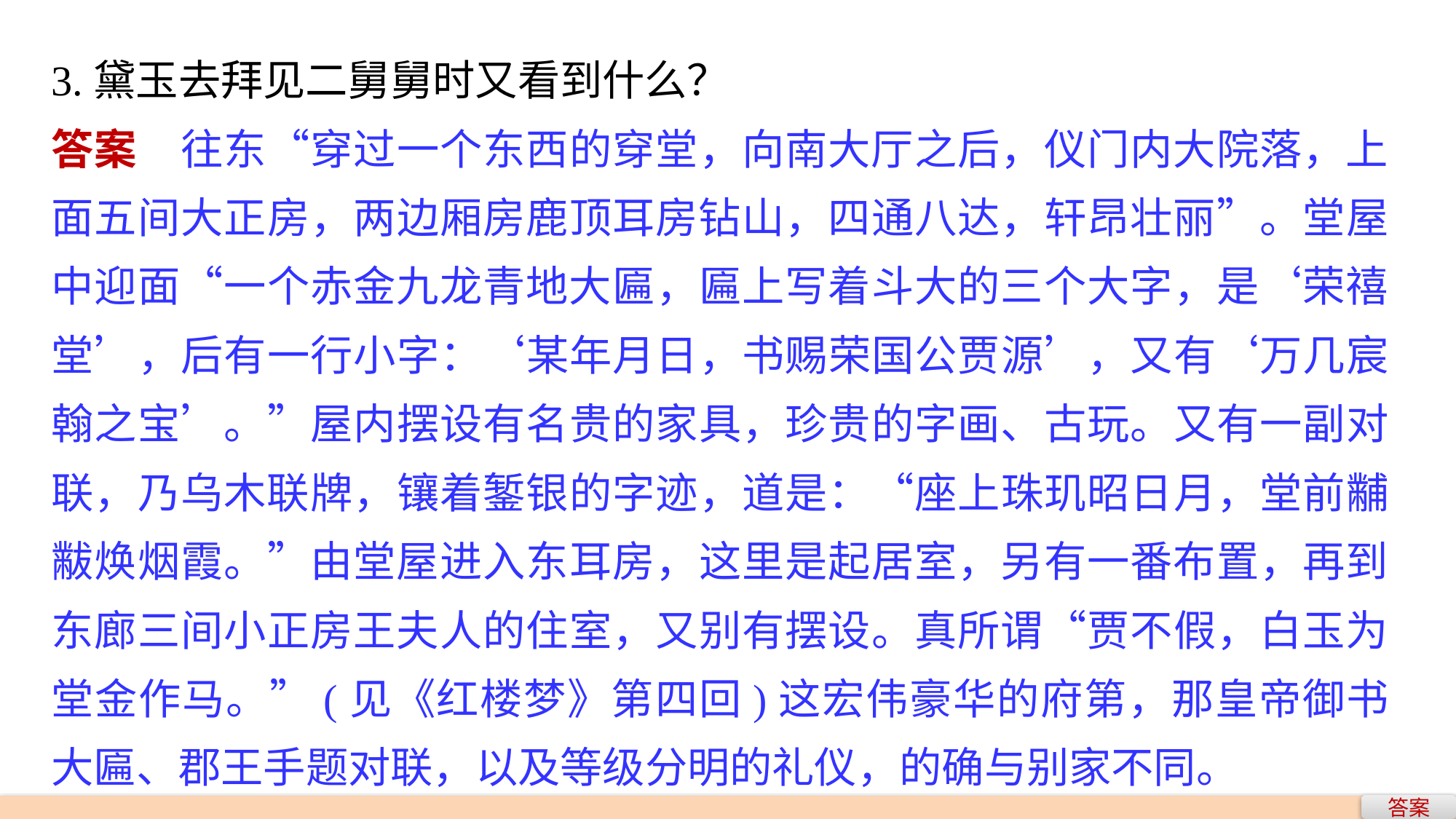

3.黛玉去拜见二舅舅时又看到什么？
答案　往东“穿过一个东西的穿堂，向南大厅之后，仪门内大院落，上面五间大正房，两边厢房鹿顶耳房钻山，四通八达，轩昂壮丽”。堂屋中迎面“一个赤金九龙青地大匾，匾上写着斗大的三个大字，是‘荣禧堂’，后有一行小字：‘某年月日，书赐荣国公贾源’，又有‘万几宸翰之宝’。”屋内摆设有名贵的家具，珍贵的字画、古玩。又有一副对联，乃乌木联牌，镶着錾银的字迹，道是：“座上珠玑昭日月，堂前黼黻焕烟霞。”由堂屋进入东耳房，这里是起居室，另有一番布置，再到东廊三间小正房王夫人的住室，又别有摆设。真所谓“贾不假，白玉为堂金作马。”(见《红楼梦》第四回)这宏伟豪华的府第，那皇帝御书大匾、郡王手题对联，以及等级分明的礼仪，的确与别家不同。
答案